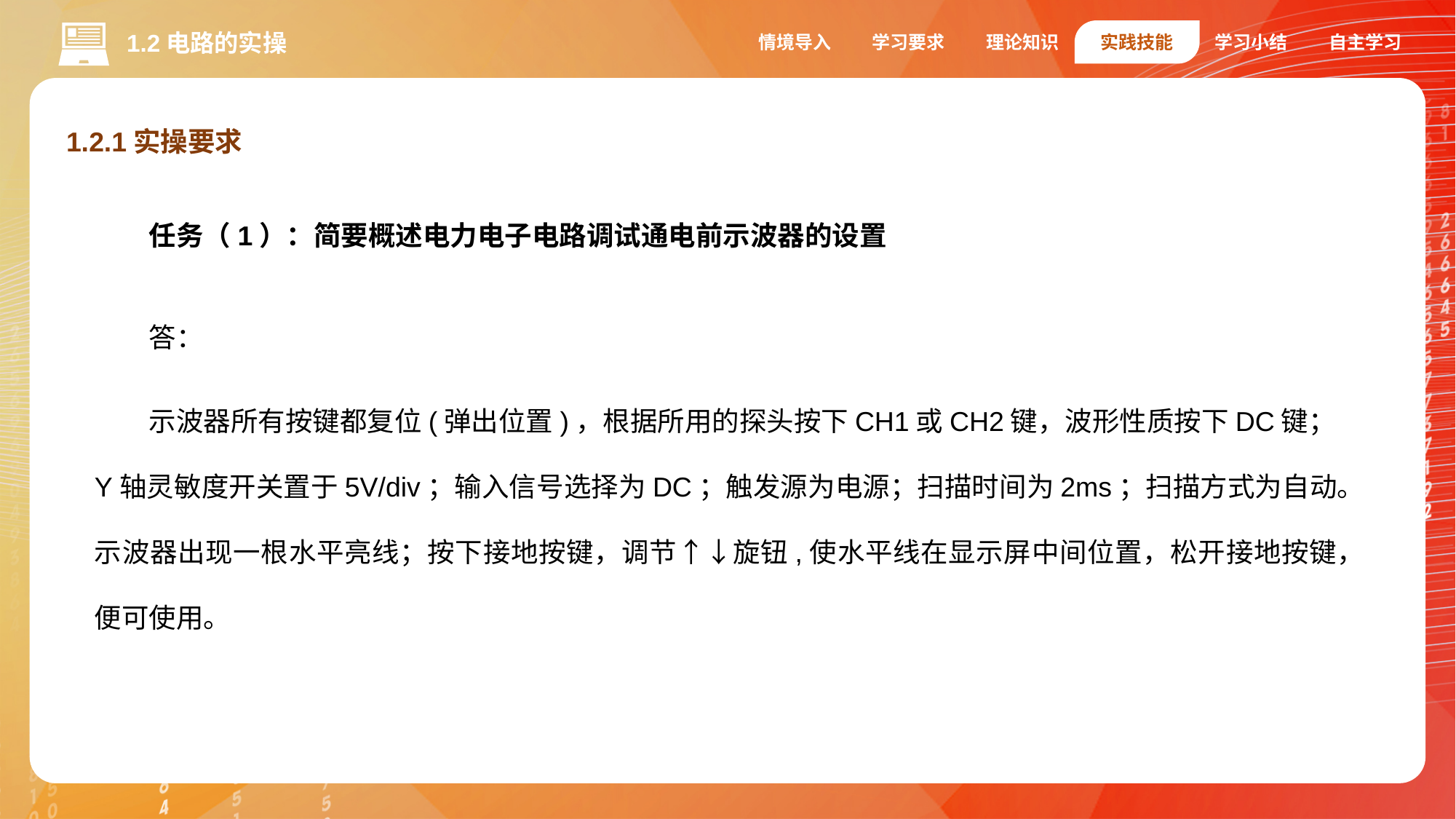

情境导入
学习要求
理论知识
实践技能
学习小结
自主学习
1.2电路的实操

1.2.1实操要求
任务（1）：简要概述电力电子电路调试通电前示波器的设置
答：
示波器所有按键都复位(弹出位置)，根据所用的探头按下CH1或CH2键，波形性质按下DC键；Y轴灵敏度开关置于5V/div；输入信号选择为DC；触发源为电源；扫描时间为2ms；扫描方式为自动。示波器出现一根水平亮线；按下接地按键，调节↑↓旋钮,使水平线在显示屏中间位置，松开接地按键，便可使用。